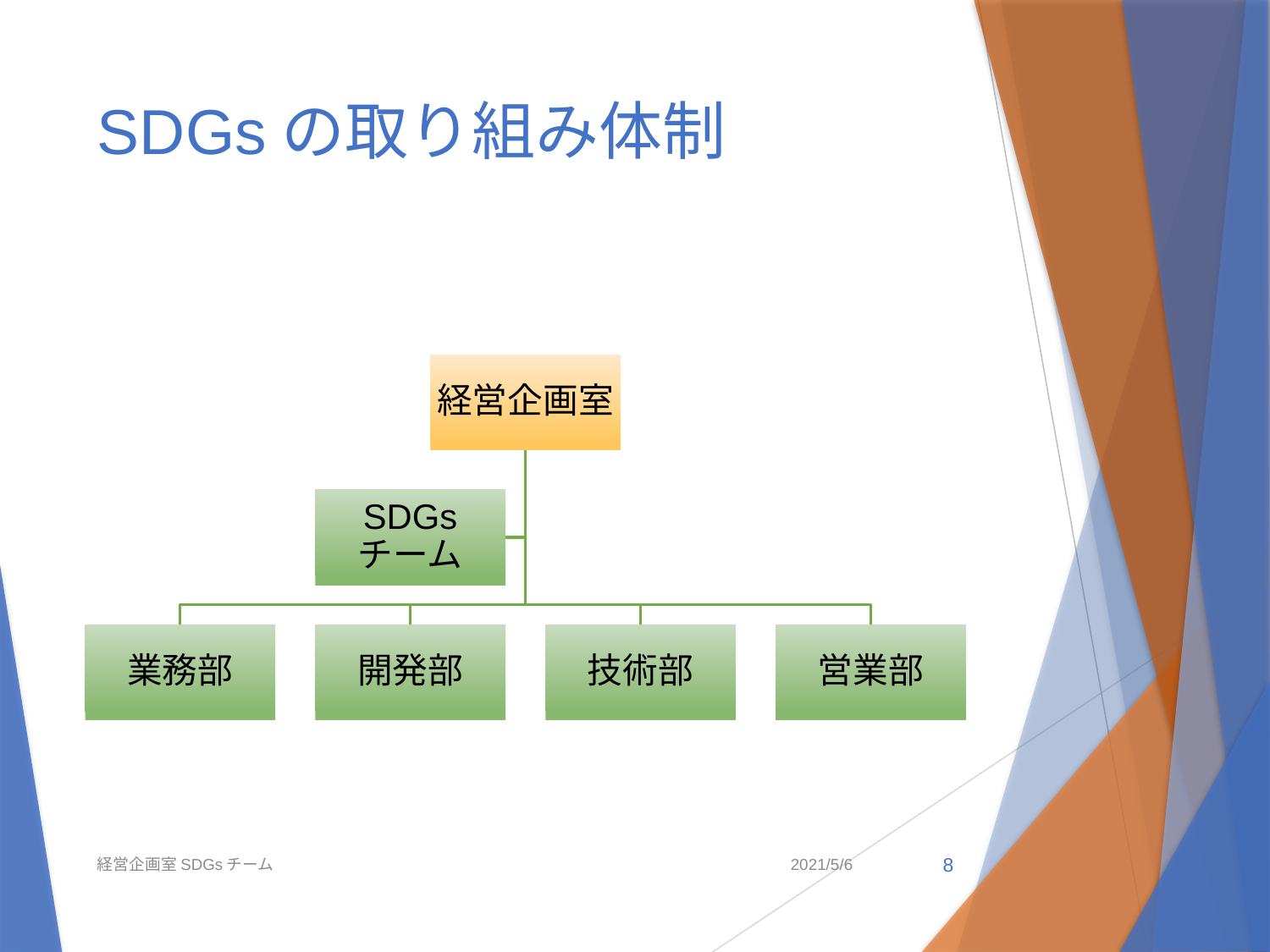

# SDGsの取り組み体制
経営企画室
業務部
開発部
技術部
営業部
SDGs
チーム
経営企画室SDGsチーム
2021/5/6
8